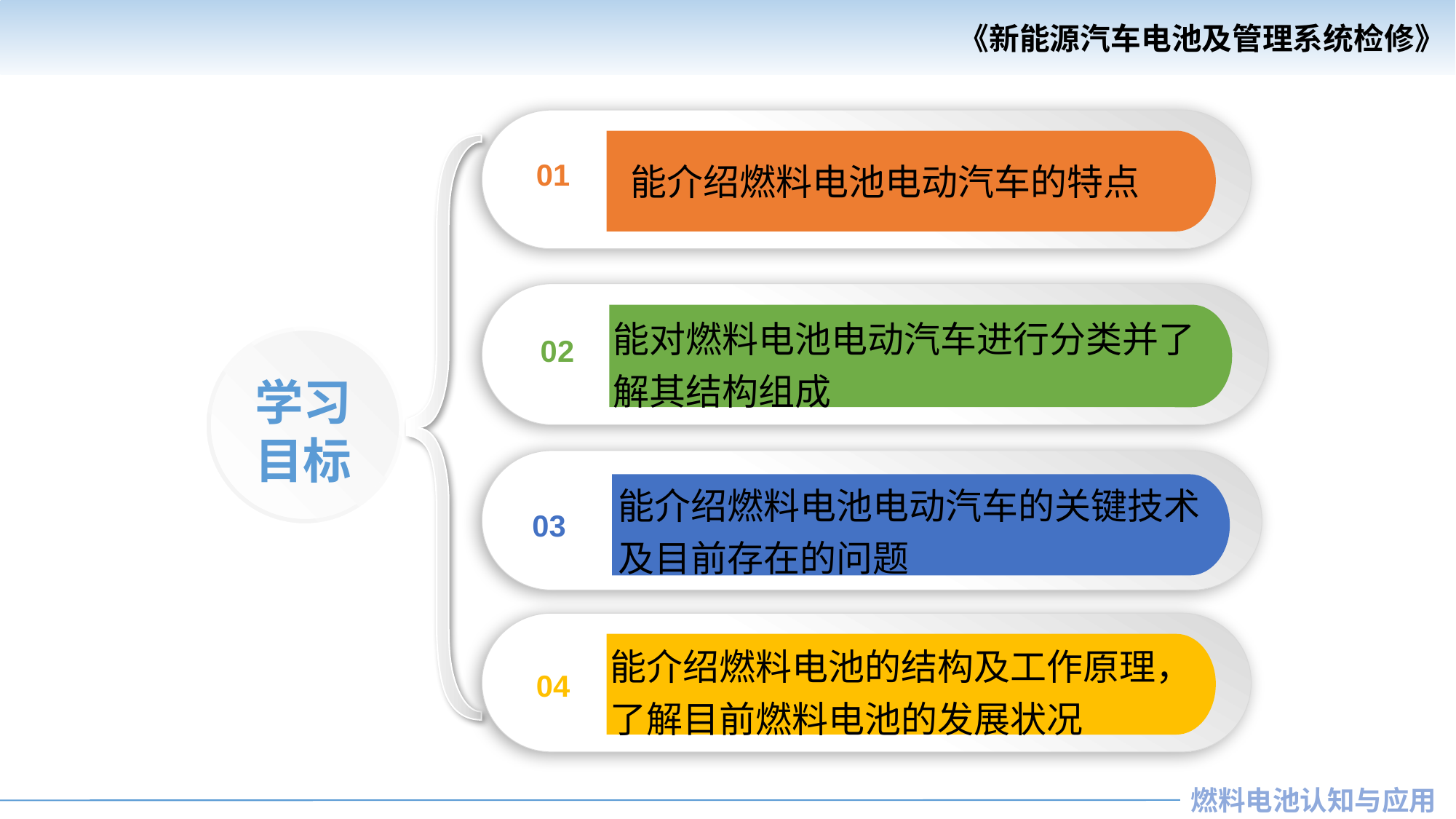

01
 能介绍燃料电池电动汽车的特点

02
能对燃料电池电动汽车进行分类并了解其结构组成

学习
目标

03
能介绍燃料电池电动汽车的关键技术及目前存在的问题

04
能介绍燃料电池的结构及工作原理，了解目前燃料电池的发展状况